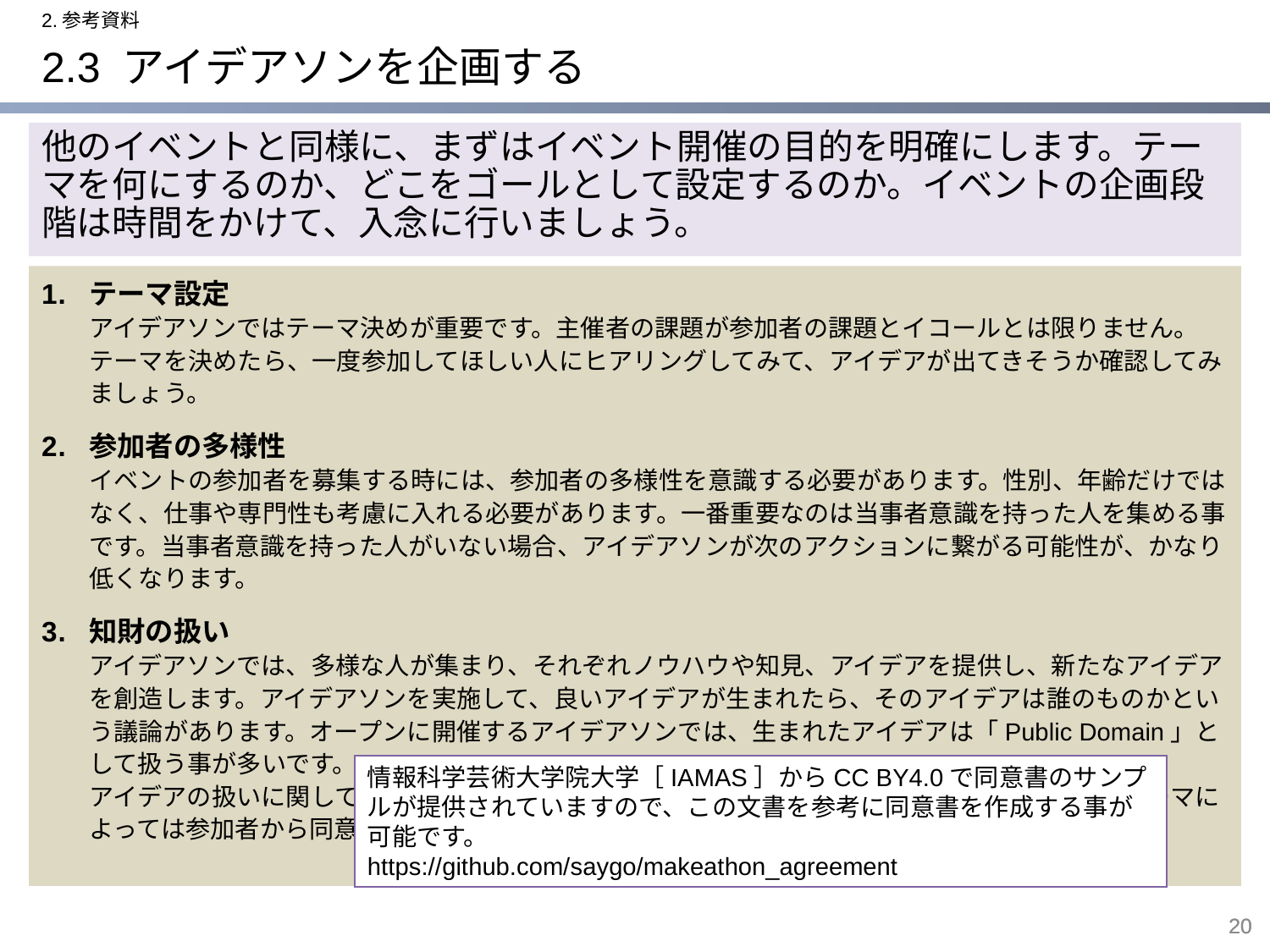

2.参考資料
# 2.3 アイデアソンを企画する
他のイベントと同様に、まずはイベント開催の目的を明確にします。テーマを何にするのか、どこをゴールとして設定するのか。イベントの企画段階は時間をかけて、入念に行いましょう。
テーマ設定
アイデアソンではテーマ決めが重要です。主催者の課題が参加者の課題とイコールとは限りません。
テーマを決めたら、一度参加してほしい人にヒアリングしてみて、アイデアが出てきそうか確認してみましょう。
参加者の多様性
イベントの参加者を募集する時には、参加者の多様性を意識する必要があります。性別、年齢だけではなく、仕事や専門性も考慮に入れる必要があります。一番重要なのは当事者意識を持った人を集める事です。当事者意識を持った人がいない場合、アイデアソンが次のアクションに繋がる可能性が、かなり低くなります。
知財の扱い
アイデアソンでは、多様な人が集まり、それぞれノウハウや知見、アイデアを提供し、新たなアイデアを創造します。アイデアソンを実施して、良いアイデアが生まれたら、そのアイデアは誰のものかという議論があります。オープンに開催するアイデアソンでは、生まれたアイデアは「Public Domain」として扱う事が多いです。
アイデアの扱いに関して、アイデアソンの最初に必ずアナウンスしましょう。アイデアソンのテーマによっては参加者から同意書を取るといったケースも考えられます。
情報科学芸術大学院大学［IAMAS］からCC BY4.0で同意書のサンプルが提供されていますので、この文書を参考に同意書を作成する事が可能です。
https://github.com/saygo/makeathon_agreement
20